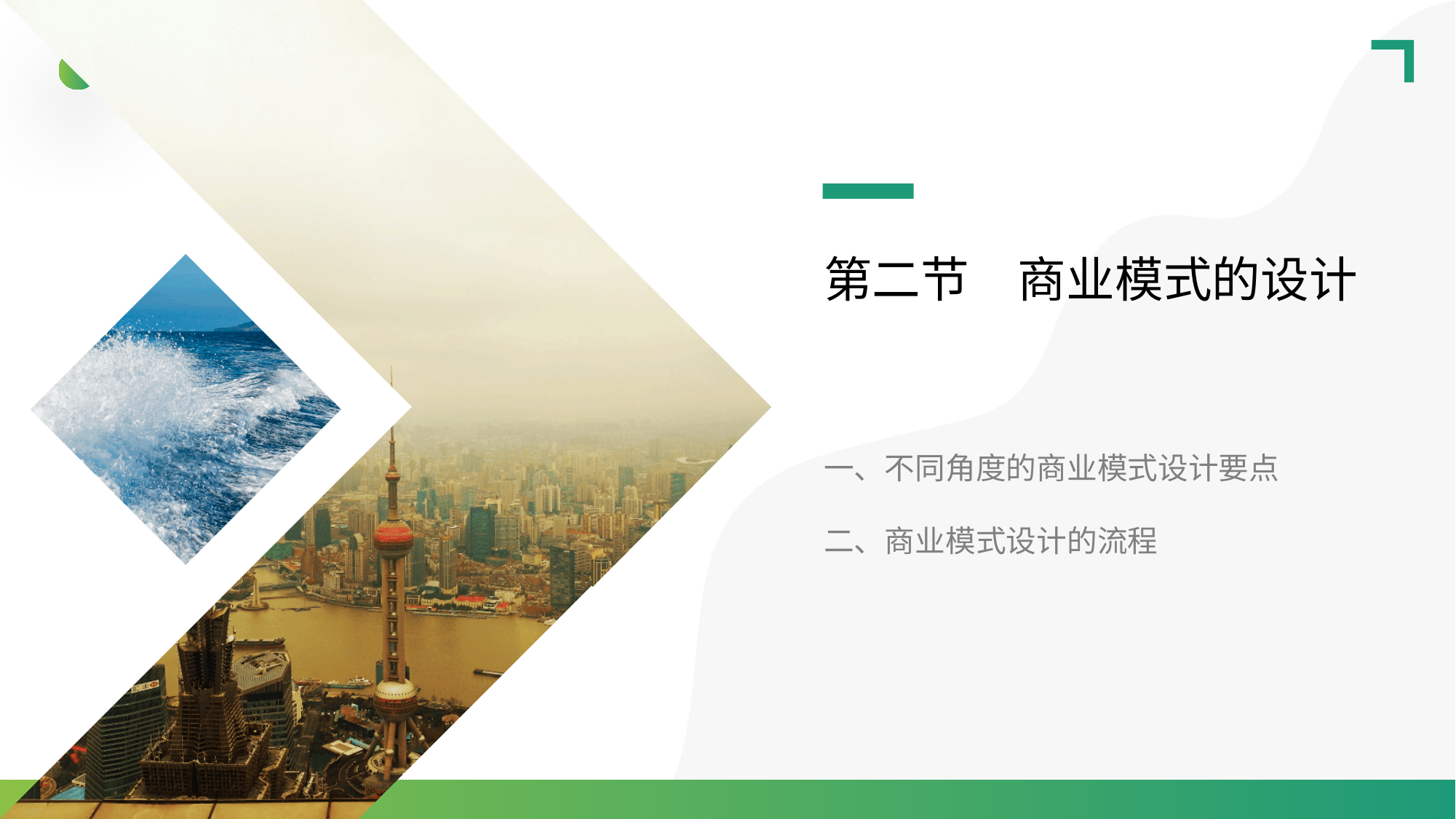

第二节　商业模式的设计

一、不同角度的商业模式设计要点
二、商业模式设计的流程